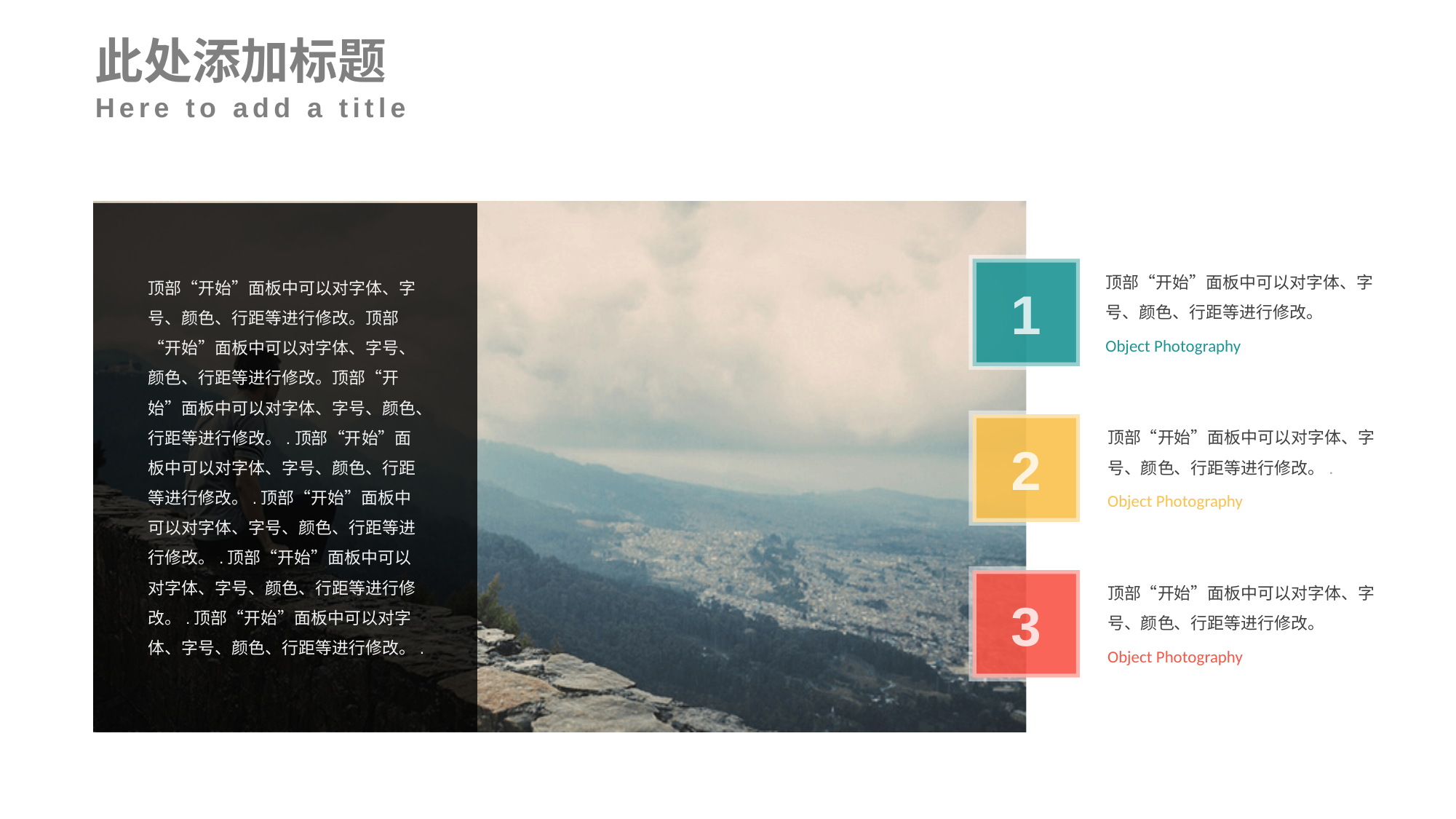

此处添加标题
Here to add a title

顶部“开始”面板中可以对字体、字号、颜色、行距等进行修改。
Object Photography

顶部“开始”面板中可以对字体、字号、颜色、行距等进行修改。顶部“开始”面板中可以对字体、字号、颜色、行距等进行修改。顶部“开始”面板中可以对字体、字号、颜色、行距等进行修改。.顶部“开始”面板中可以对字体、字号、颜色、行距等进行修改。.顶部“开始”面板中可以对字体、字号、颜色、行距等进行修改。.顶部“开始”面板中可以对字体、字号、颜色、行距等进行修改。.顶部“开始”面板中可以对字体、字号、颜色、行距等进行修改。.

1
顶部“开始”面板中可以对字体、字号、颜色、行距等进行修改。.
Object Photography

2
顶部“开始”面板中可以对字体、字号、颜色、行距等进行修改。
Object Photography

3